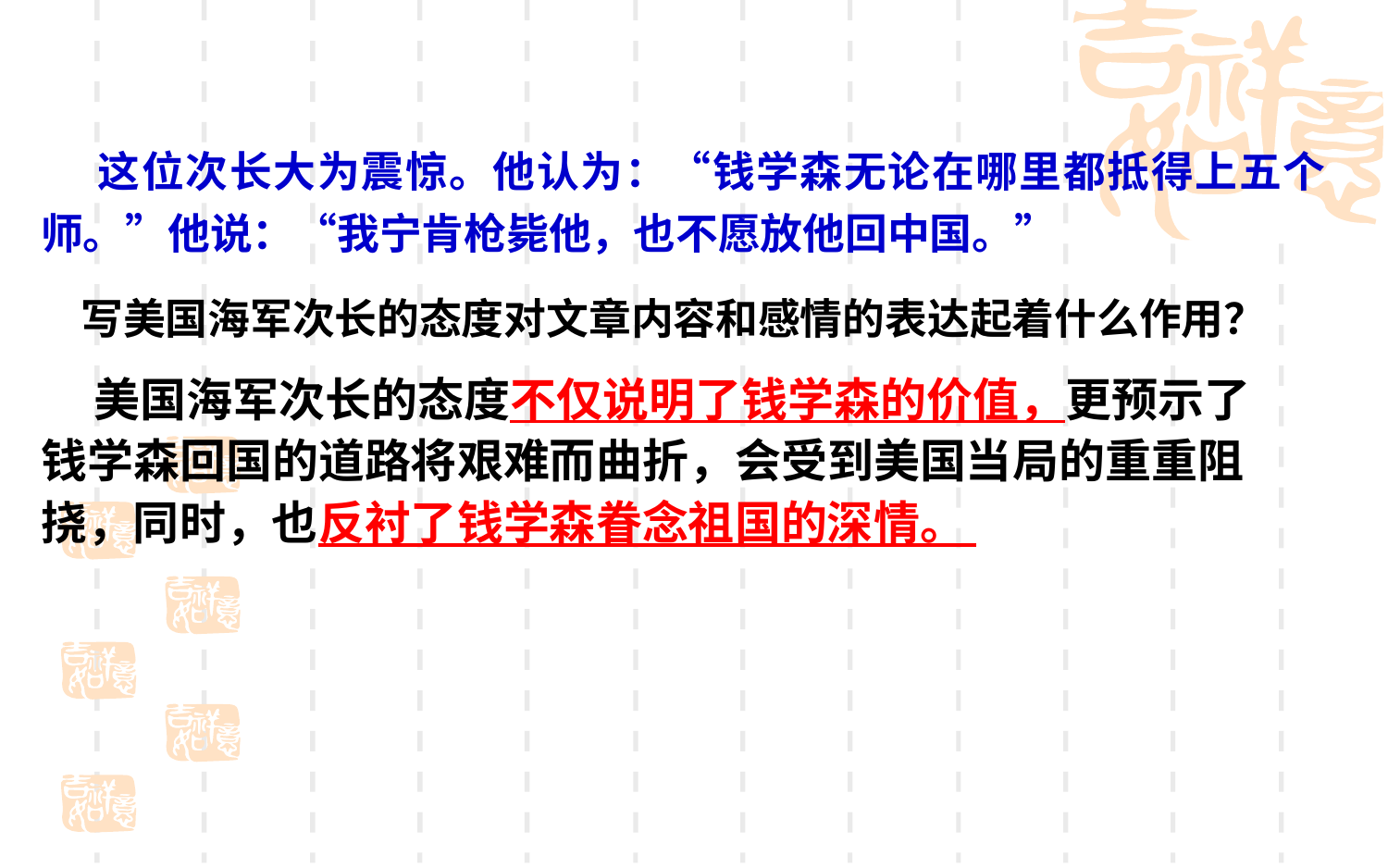

这位次长大为震惊。他认为：“钱学森无论在哪里都抵得上五个师。”他说：“我宁肯枪毙他，也不愿放他回中国。”
    写美国海军次长的态度对文章内容和感情的表达起着什么作用？
    美国海军次长的态度不仅说明了钱学森的价值，更预示了钱学森回国的道路将艰难而曲折，会受到美国当局的重重阻挠，同时，也反衬了钱学森眷念祖国的深情。